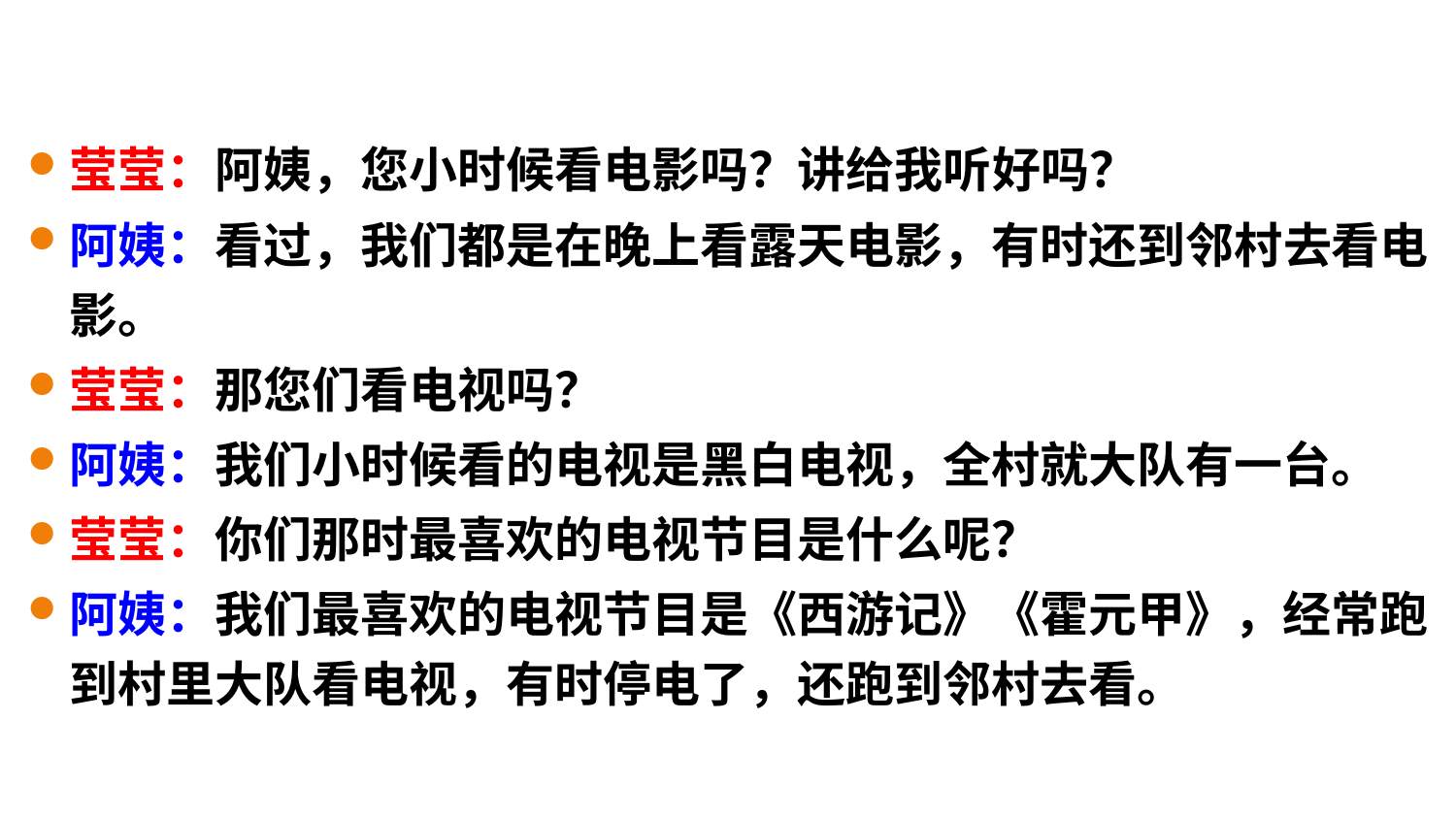

莹莹：阿姨，您小时候看电影吗？讲给我听好吗？
阿姨：看过，我们都是在晚上看露天电影，有时还到邻村去看电影。
莹莹：那您们看电视吗？
阿姨：我们小时候看的电视是黑白电视，全村就大队有一台。
莹莹：你们那时最喜欢的电视节目是什么呢？
阿姨：我们最喜欢的电视节目是《西游记》《霍元甲》，经常跑到村里大队看电视，有时停电了，还跑到邻村去看。